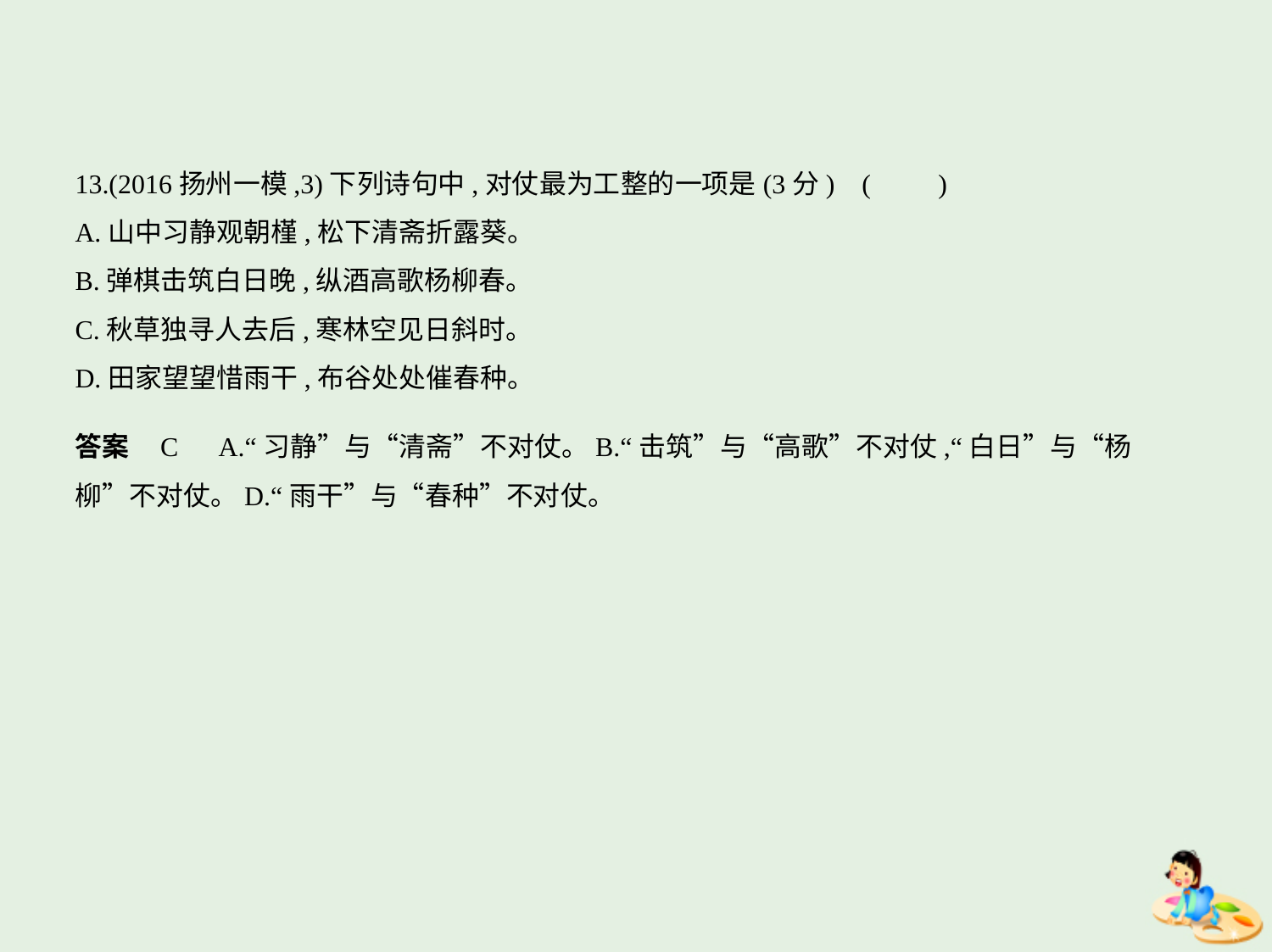

13.(2016扬州一模,3)下列诗句中,对仗最为工整的一项是(3分) (　　)
A.山中习静观朝槿,松下清斋折露葵。
B.弹棋击筑白日晚,纵酒高歌杨柳春。
C.秋草独寻人去后,寒林空见日斜时。
D.田家望望惜雨干,布谷处处催春种。
答案    C　A.“习静”与“清斋”不对仗。B.“击筑”与“高歌”不对仗,“白日”与“杨
柳”不对仗。D.“雨干”与“春种”不对仗。